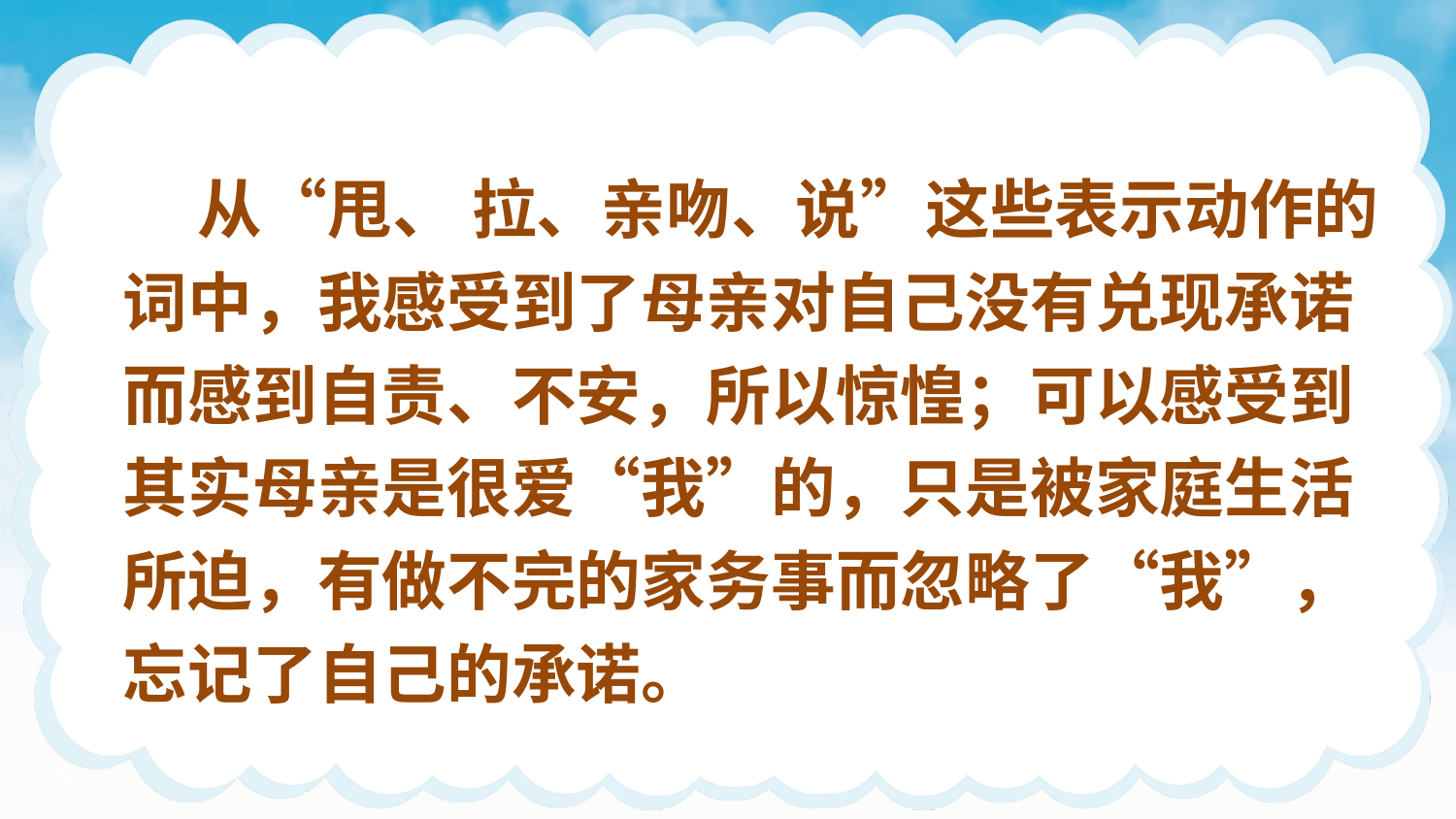

从“甩、 拉、亲吻、说”这些表示动作的词中，我感受到了母亲对自己没有兑现承诺而感到自责、不安，所以惊惶；可以感受到其实母亲是很爱“我”的，只是被家庭生活所迫，有做不完的家务事而忽略了“我”，忘记了自己的承诺。